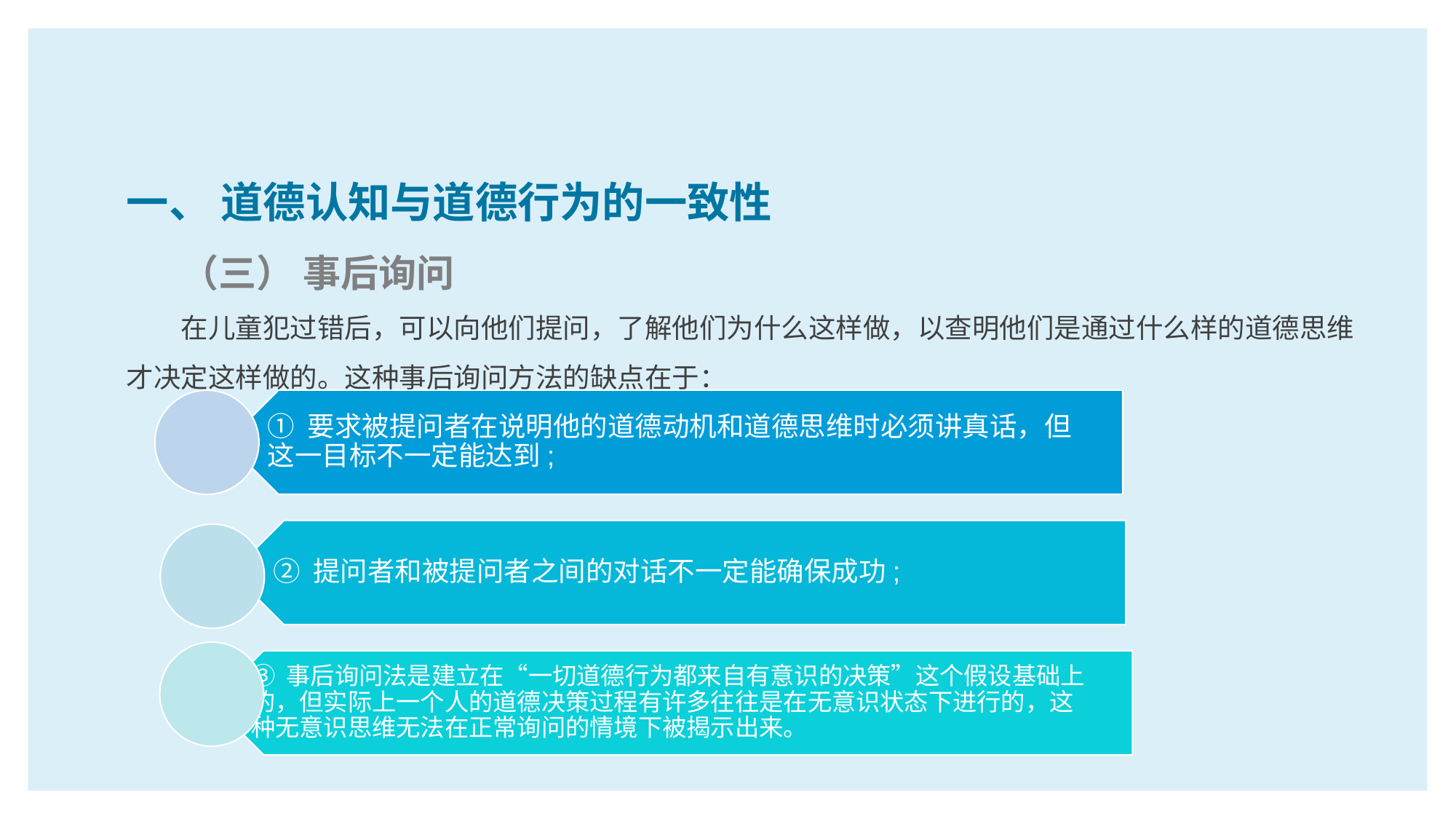

一、 道德认知与道德行为的一致性
（三） 事后询问
在儿童犯过错后，可以向他们提问，了解他们为什么这样做，以查明他们是通过什么样的道德思维才决定这样做的。这种事后询问方法的缺点在于：

① 要求被提问者在说明他的道德动机和道德思维时必须讲真话，但这一目标不一定能达到;
② 提问者和被提问者之间的对话不一定能确保成功;
③ 事后询问法是建立在“一切道德行为都来自有意识的决策”这个假设基础上的，但实际上一个人的道德决策过程有许多往往是在无意识状态下进行的，这种无意识思维无法在正常询问的情境下被揭示出来。